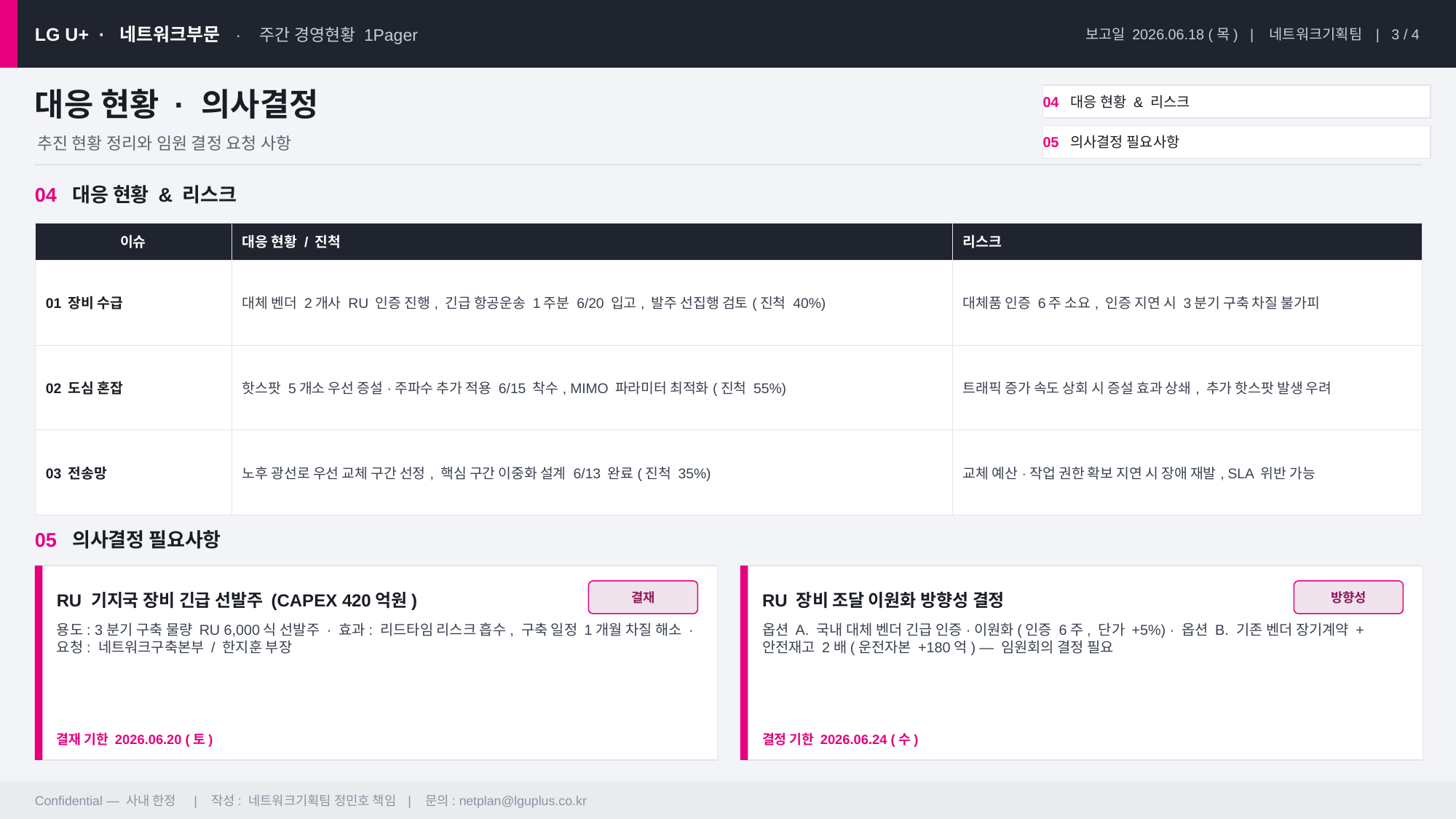

LG U+  ·  네트워크부문   ·   주간 경영현황 1Pager
보고일 2026.06.18 (목)   |   네트워크기획팀   |   3 / 4
대응 현황 · 의사결정
04  대응 현황 & 리스크
05  의사결정 필요사항
추진 현황 정리와 임원 결정 요청 사항

04  대응 현황 & 리스크
| 이슈 | 대응 현황 / 진척 | 리스크 |
| --- | --- | --- |
| 01 장비 수급 | 대체 벤더 2개사 RU 인증 진행, 긴급 항공운송 1주분 6/20 입고, 발주 선집행 검토(진척 40%) | 대체품 인증 6주 소요, 인증 지연 시 3분기 구축 차질 불가피 |
| 02 도심 혼잡 | 핫스팟 5개소 우선 증설·주파수 추가 적용 6/15 착수, MIMO 파라미터 최적화(진척 55%) | 트래픽 증가 속도 상회 시 증설 효과 상쇄, 추가 핫스팟 발생 우려 |
| 03 전송망 | 노후 광선로 우선 교체 구간 선정, 핵심 구간 이중화 설계 6/13 완료(진척 35%) | 교체 예산·작업 권한 확보 지연 시 장애 재발, SLA 위반 가능 |
05  의사결정 필요사항

RU 기지국 장비 긴급 선발주 (CAPEX 420억원)

결재
RU 장비 조달 이원화 방향성 결정

방향성
용도: 3분기 구축 물량 RU 6,000식 선발주 · 효과: 리드타임 리스크 흡수, 구축 일정 1개월 차질 해소 · 요청: 네트워크구축본부 / 한지훈 부장
옵션 A. 국내 대체 벤더 긴급 인증·이원화(인증 6주, 단가 +5%) · 옵션 B. 기존 벤더 장기계약 + 안전재고 2배(운전자본 +180억) — 임원회의 결정 필요
결재 기한 2026.06.20 (토)
결정 기한 2026.06.24 (수)

Confidential — 사내 한정     |   작성: 네트워크기획팀 정민호 책임   |   문의: netplan@lguplus.co.kr